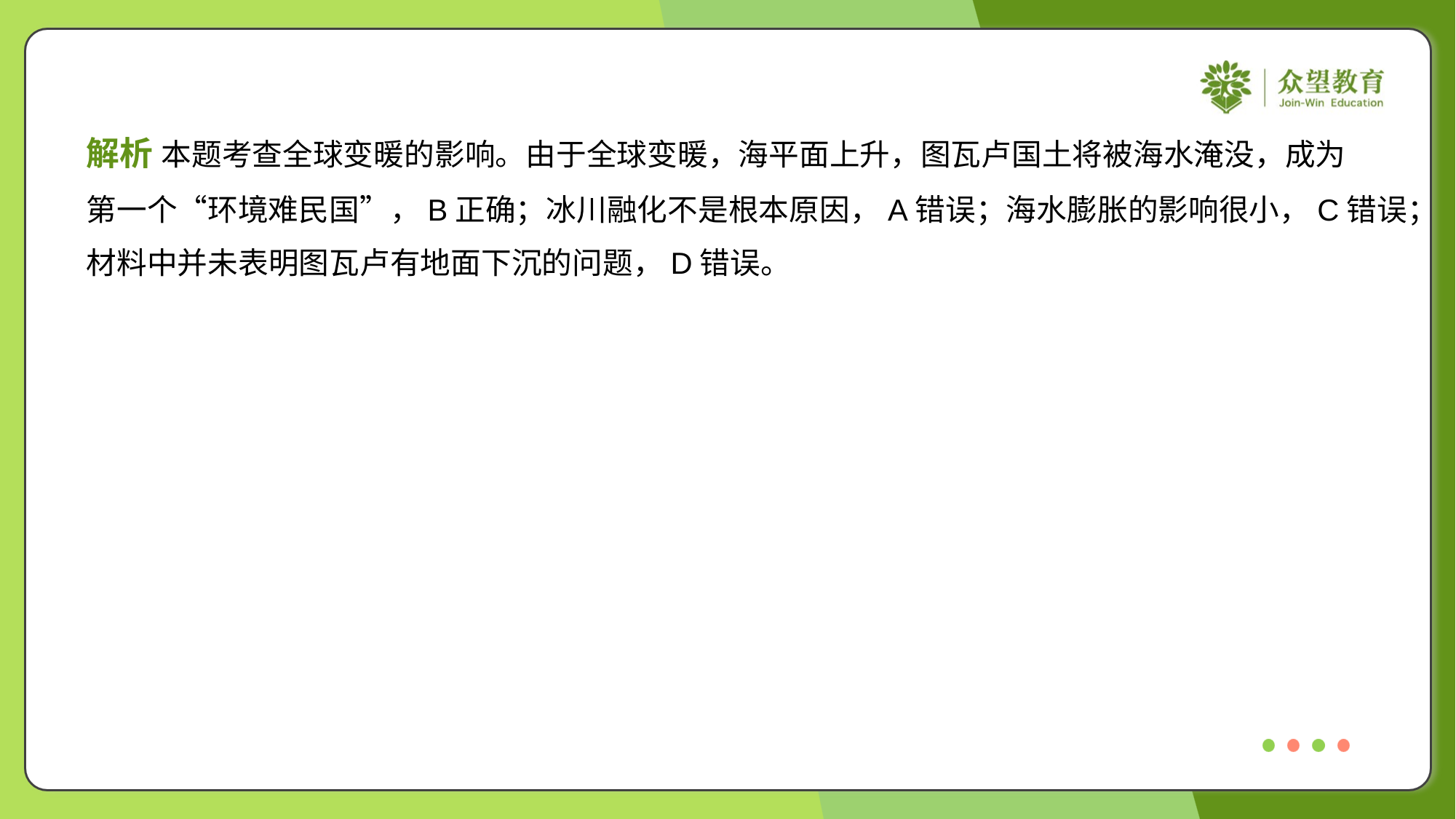

解析 本题考查全球变暖的影响。由于全球变暖，海平面上升，图瓦卢国土将被海水淹没，成为
第一个“环境难民国”，B正确；冰川融化不是根本原因，A错误；海水膨胀的影响很小，C错误；
材料中并未表明图瓦卢有地面下沉的问题，D错误。